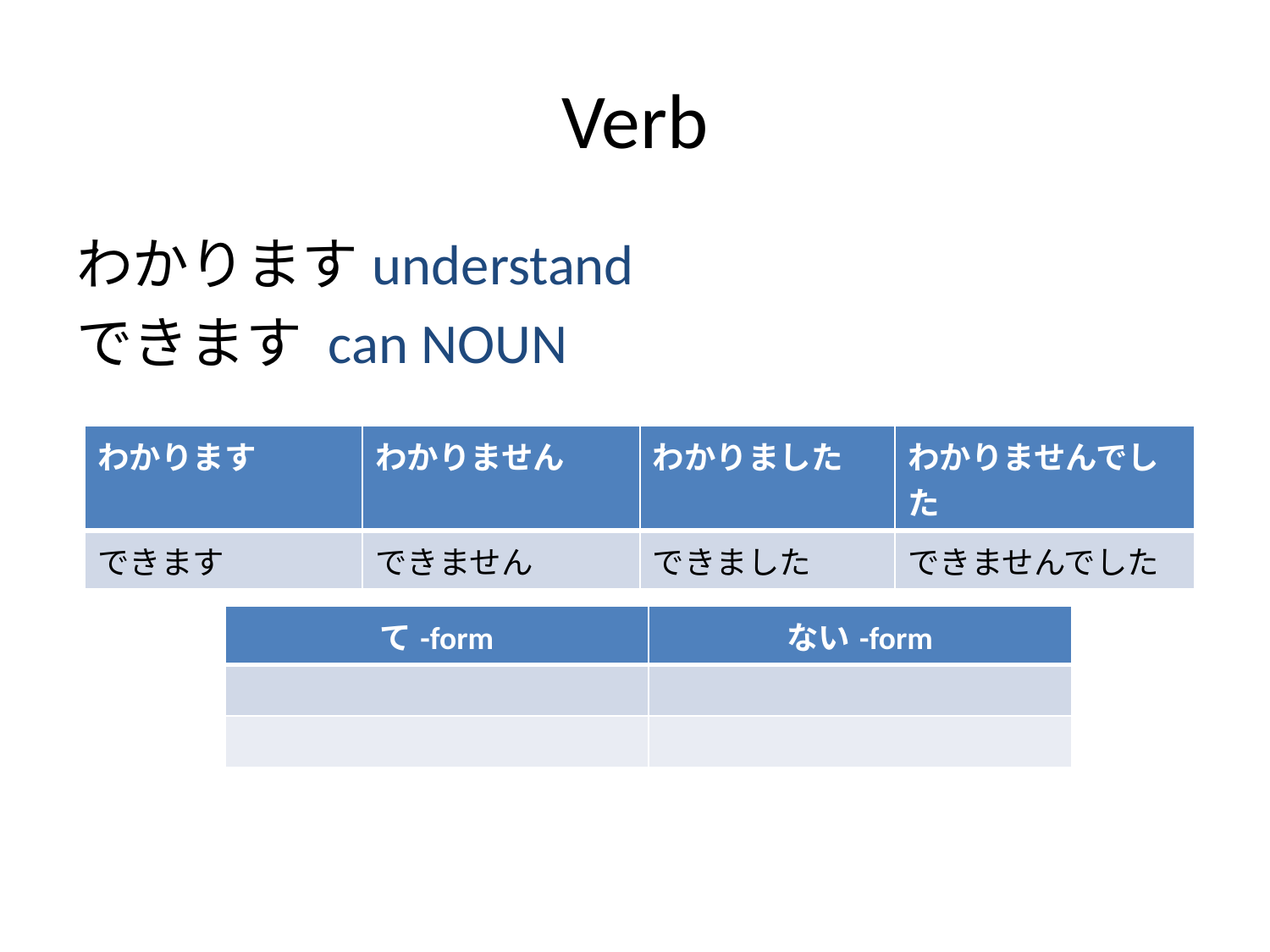

# Verb
わかりますunderstand
できます can NOUN

| わかります | わかりません | わかりました | わかりませんでした |
| --- | --- | --- | --- |
| できます | できません | できました | できませんでした |
| て-form | ない-form |
| --- | --- |
|  |  |
|  |  |